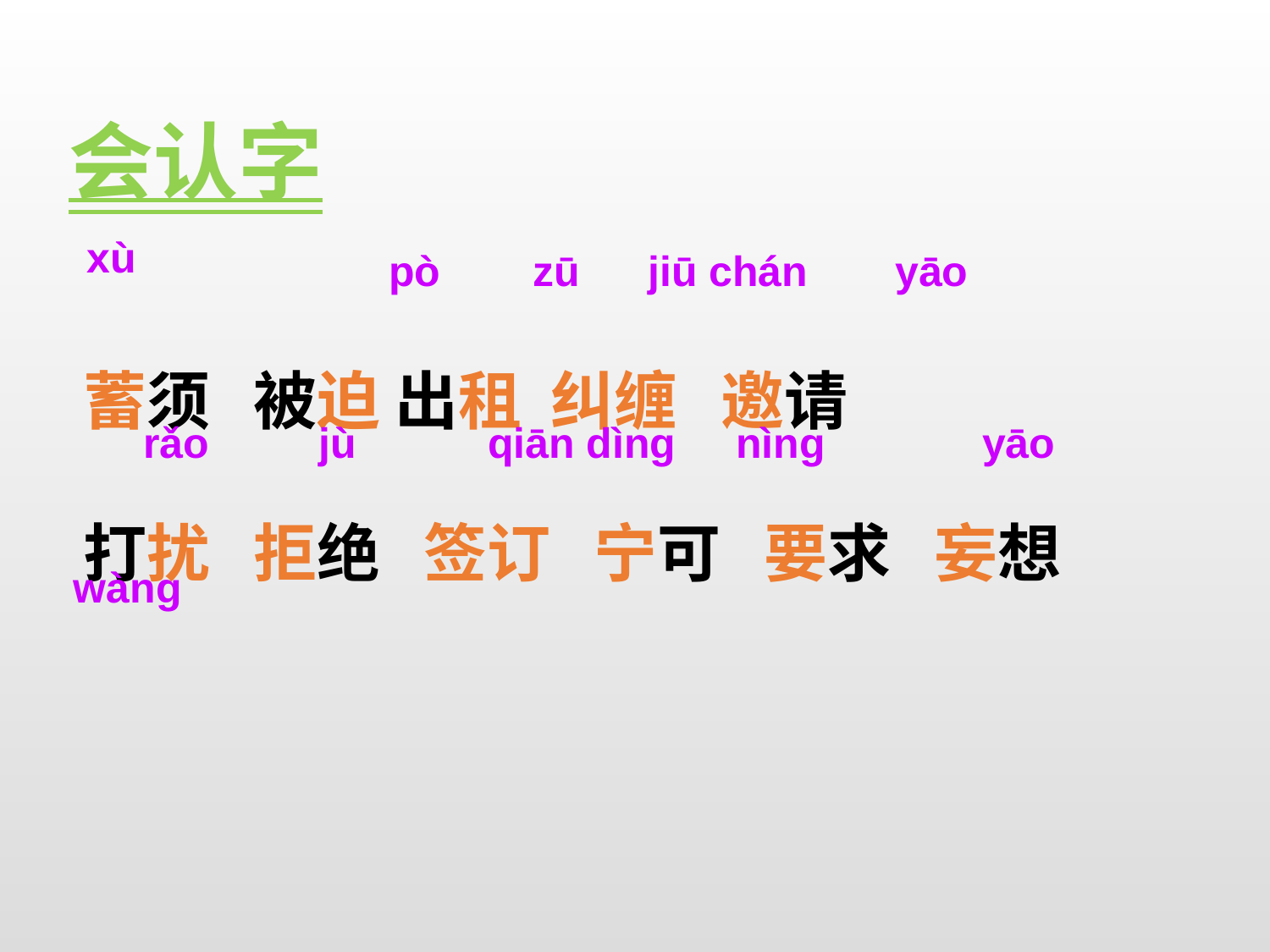

会认字
xù
pò
jiū chán
yāo
zū
蓄须   被迫 出租  纠缠   邀请
打扰   拒绝   签订   宁可   要求   妄想
rǎo
jù
qiān dìnɡ
nìnɡ
yāo
wànɡ